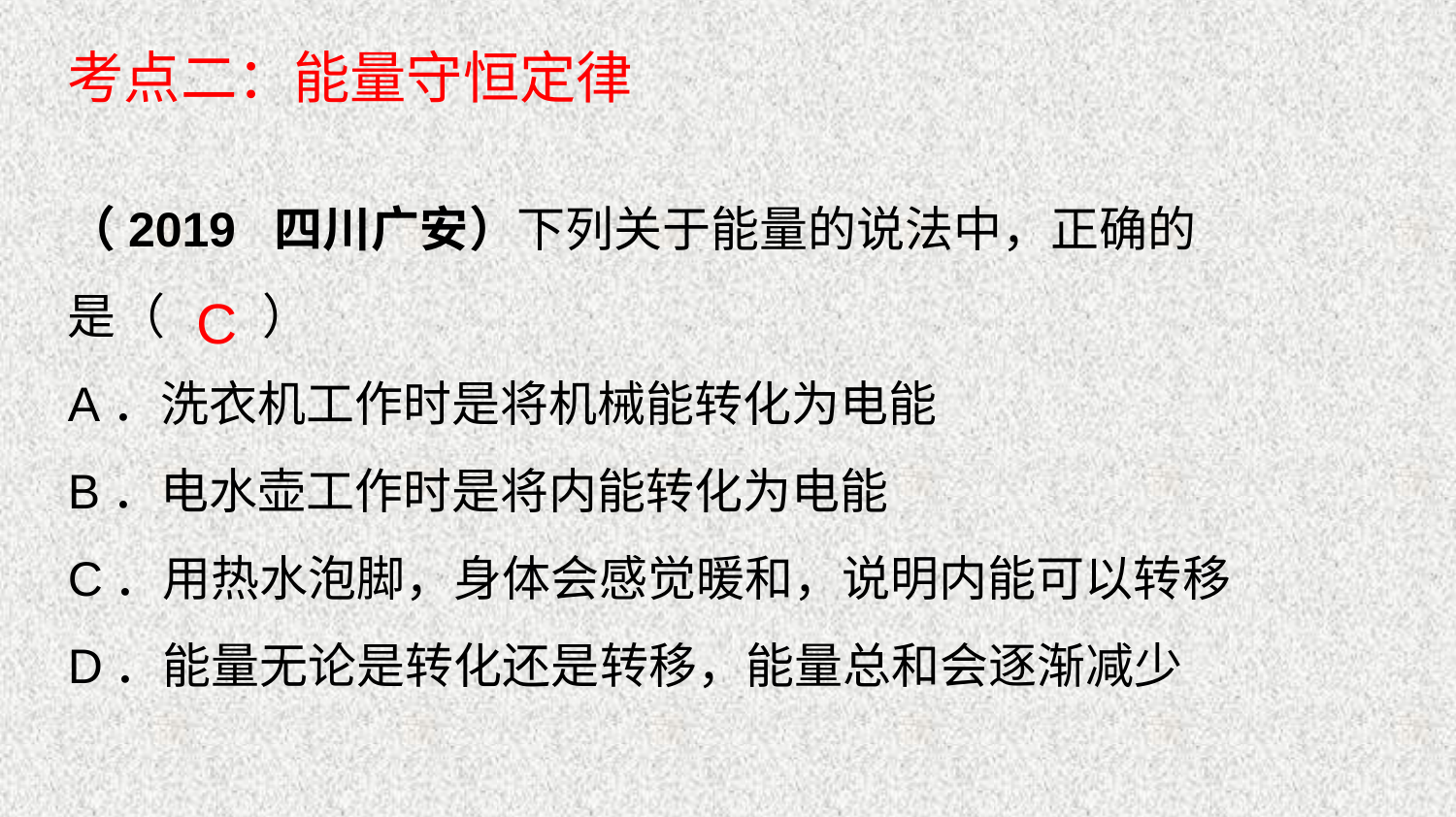

考点二：能量守恒定律
（2019  四川广安）下列关于能量的说法中，正确的是（　　）
A．洗衣机工作时是将机械能转化为电能
B．电水壶工作时是将内能转化为电能
C．用热水泡脚，身体会感觉暖和，说明内能可以转移
D．能量无论是转化还是转移，能量总和会逐渐减少
C